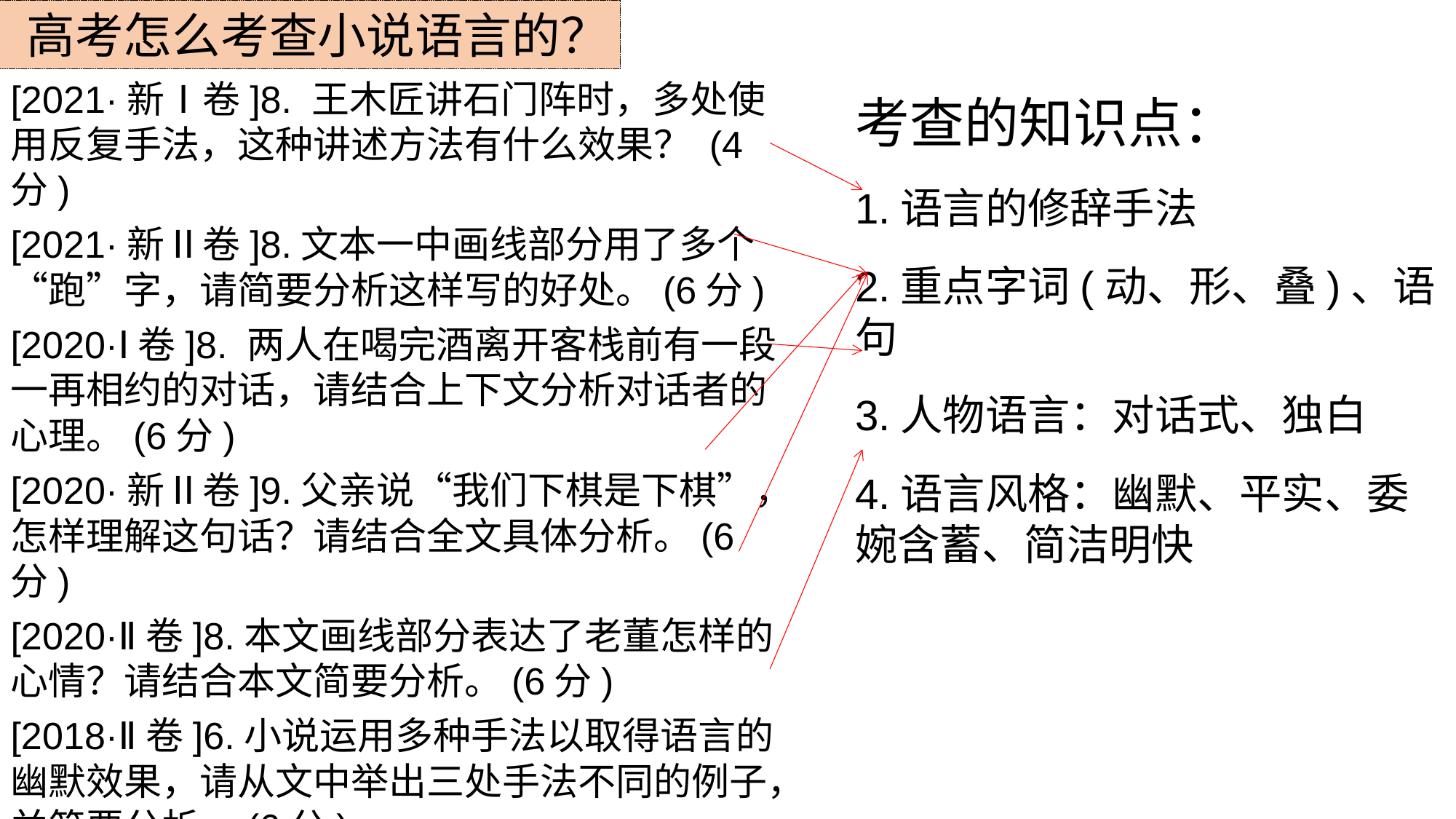

高考怎么考查小说语言的？
[2021·新Ⅰ卷]8. 王木匠讲石门阵时，多处使用反复手法，这种讲述方法有什么效果？ (4分)
[2021·新Ⅱ卷]8.文本一中画线部分用了多个“跑”字，请简要分析这样写的好处。(6分)
[2020·Ⅰ卷]8. 两人在喝完酒离开客栈前有一段一再相约的对话，请结合上下文分析对话者的心理。(6分)
[2020·新Ⅱ卷]9.父亲说“我们下棋是下棋”，怎样理解这句话？请结合全文具体分析。(6分)
[2020·Ⅱ卷]8.本文画线部分表达了老董怎样的心情？请结合本文简要分析。(6分)
[2018·Ⅱ卷]6.小说运用多种手法以取得语言的幽默效果，请从文中举出三处手法不同的例子，并简要分析。(6分)
考查的知识点：
1.语言的修辞手法
2.重点字词(动、形、叠)、语句
3.人物语言：对话式、独白
4.语言风格：幽默、平实、委婉含蓄、简洁明快